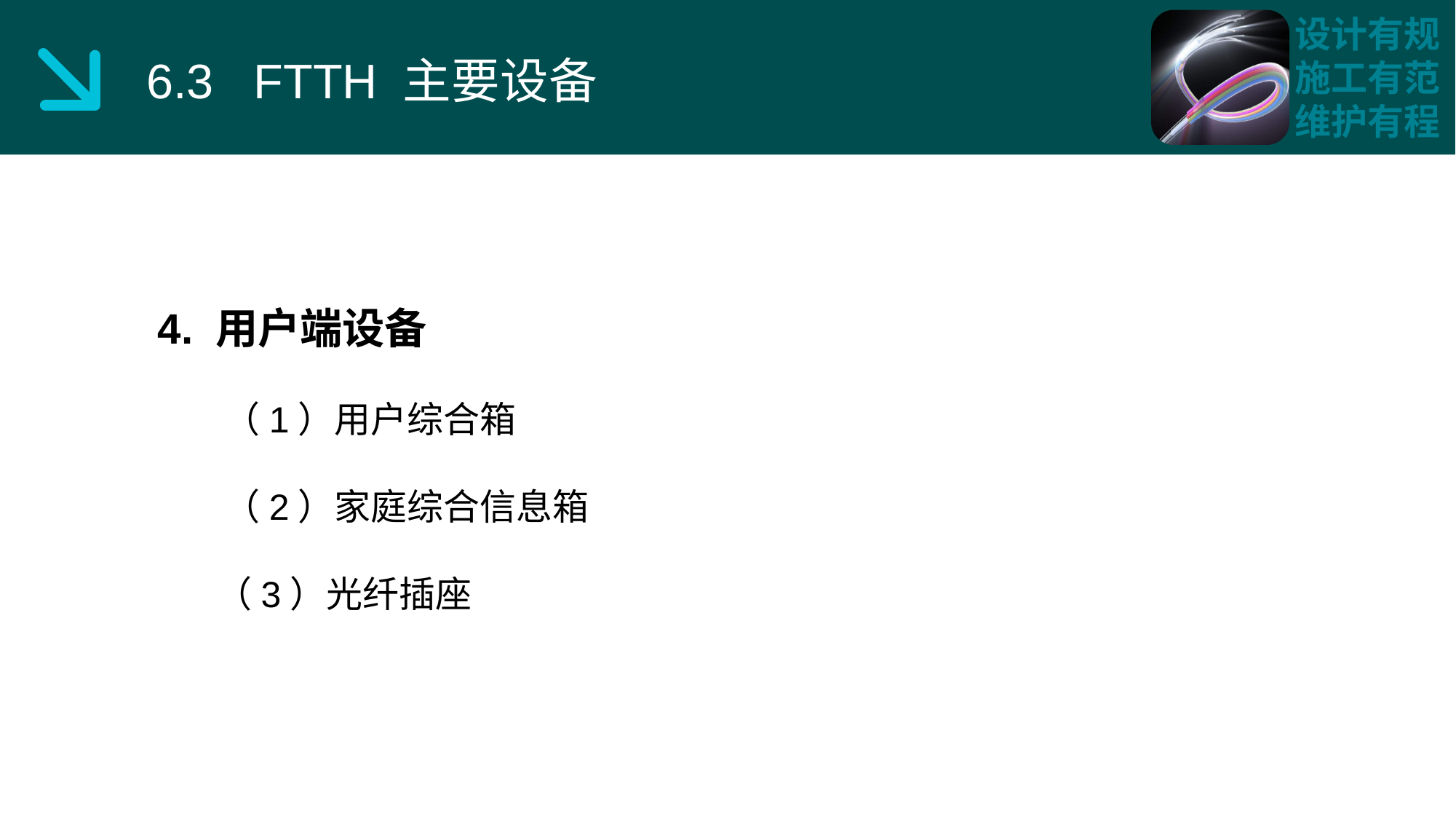

6.3   FTTH 主要设备

4. 用户端设备

       （1）用户综合箱

       （2）家庭综合信息箱

      （3）光纤插座